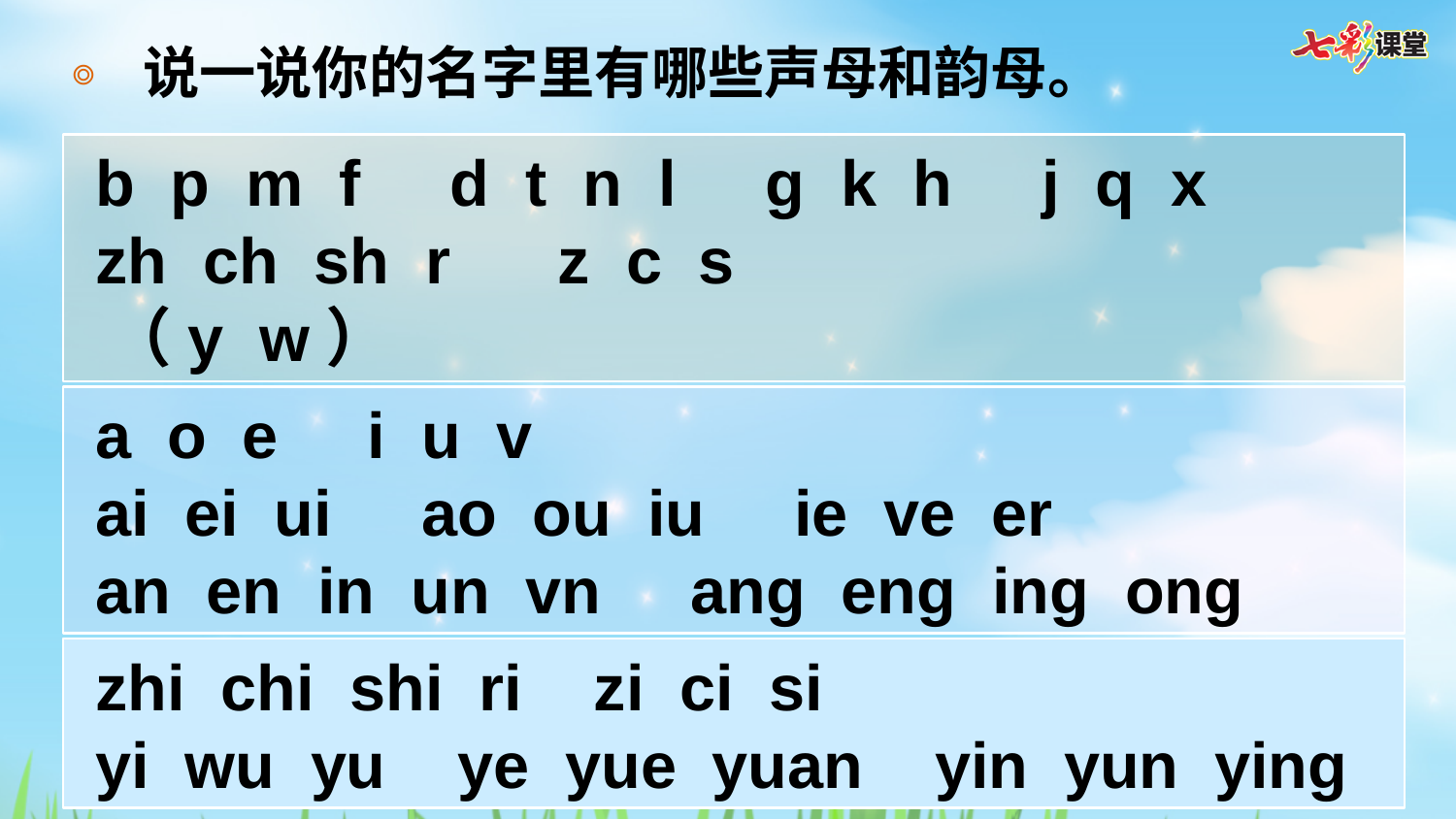

说一说你的名字里有哪些声母和韵母。
 b  p  m  f     d  t  n  l     g  k  h     j  q  x
 zh  ch  sh  r      z  c  s
 （y  w）
 a  o  e     i  u  v
 ai  ei  ui     ao  ou  iu     ie  ve  er
 an  en  in  un  vn     ang  eng  ing  ong
 zhi  chi  shi  ri    zi  ci  si
 yi  wu  yu    ye  yue  yuan    yin  yun  ying